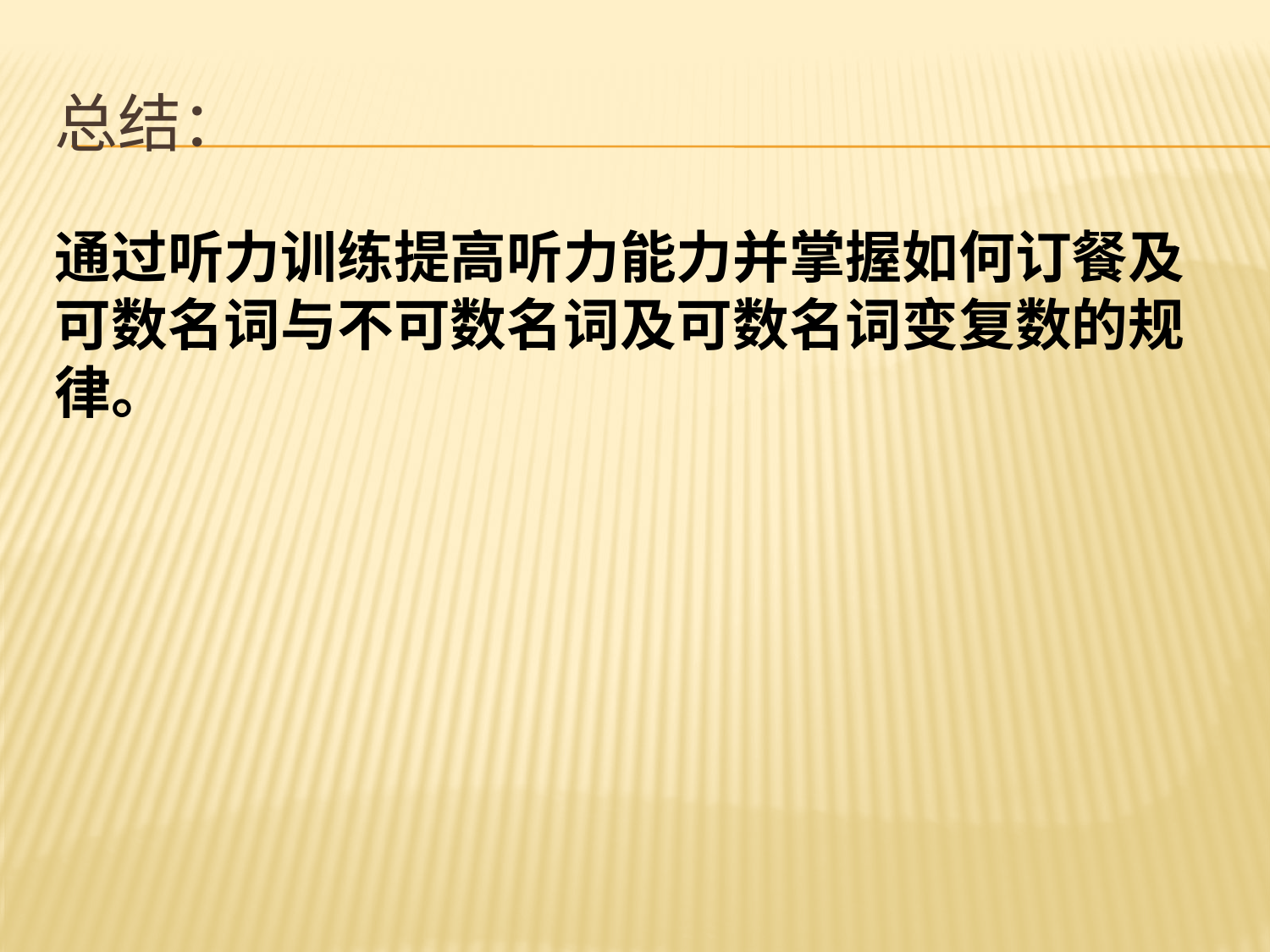

# 总结：
通过听力训练提高听力能力并掌握如何订餐及可数名词与不可数名词及可数名词变复数的规律。